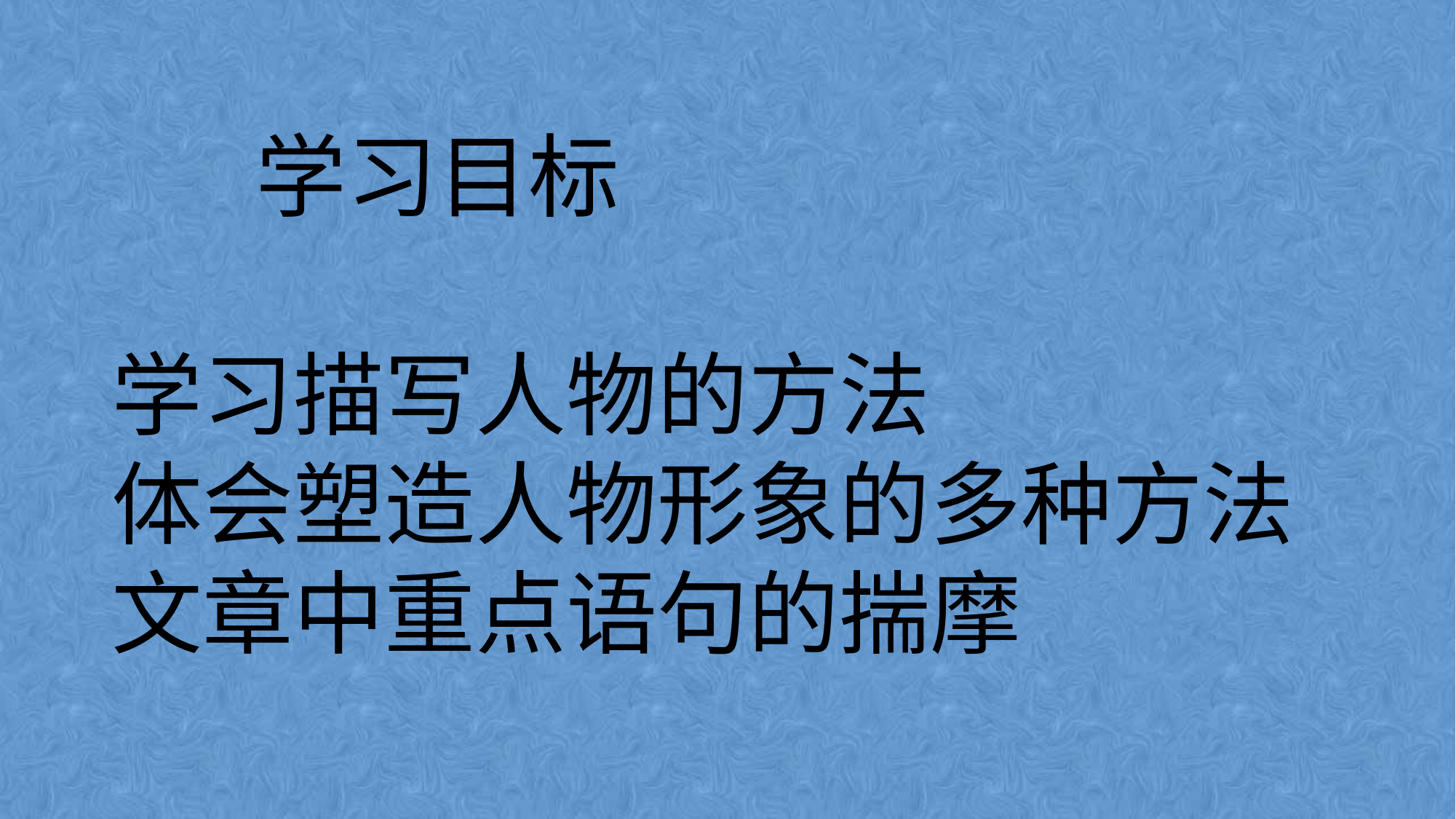

学习目标

学习描写人物的方法
体会塑造人物形象的多种方法
文章中重点语句的揣摩